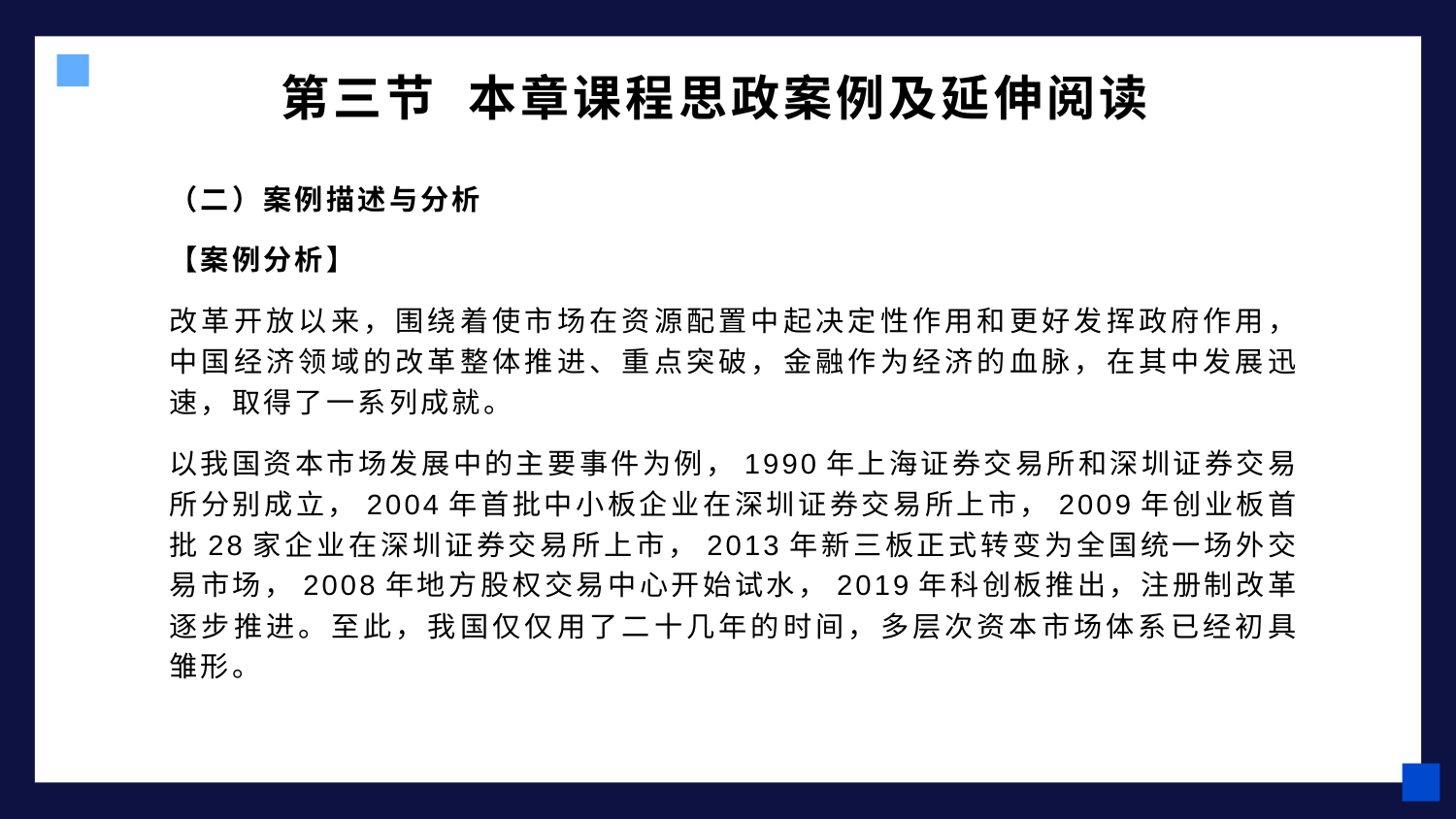

# 第三节  本章课程思政案例及延伸阅读
（二）案例描述与分析
【案例分析】
改革开放以来，围绕着使市场在资源配置中起决定性作用和更好发挥政府作用，中国经济领域的改革整体推进、重点突破，金融作为经济的血脉，在其中发展迅速，取得了一系列成就。
以我国资本市场发展中的主要事件为例，1990年上海证券交易所和深圳证券交易所分别成立，2004年首批中小板企业在深圳证券交易所上市，2009年创业板首批28家企业在深圳证券交易所上市，2013年新三板正式转变为全国统一场外交易市场，2008年地方股权交易中心开始试水，2019年科创板推出，注册制改革逐步推进。至此，我国仅仅用了二十几年的时间，多层次资本市场体系已经初具雏形。